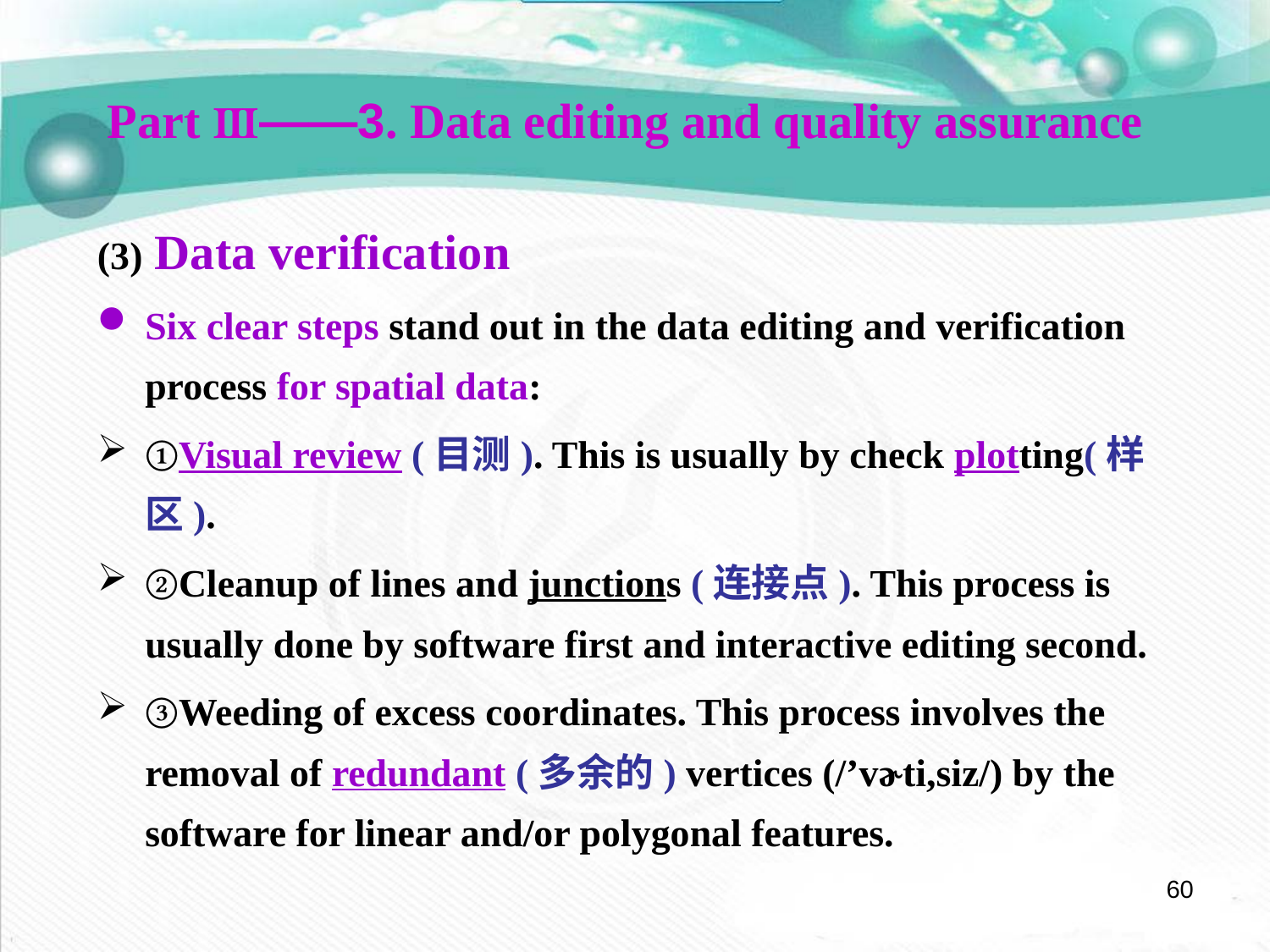

Part Ⅲ——3. Data editing and quality assurance
(3) Data verification
Six clear steps stand out in the data editing and verification process for spatial data:
①Visual review (目测). This is usually by check plotting(样区).
②Cleanup of lines and junctions (连接点). This process is usually done by software first and interactive editing second.
③Weeding of excess coordinates. This process involves the removal of redundant (多余的) vertices (/’vɚti,siz/) by the software for linear and/or polygonal features.
60